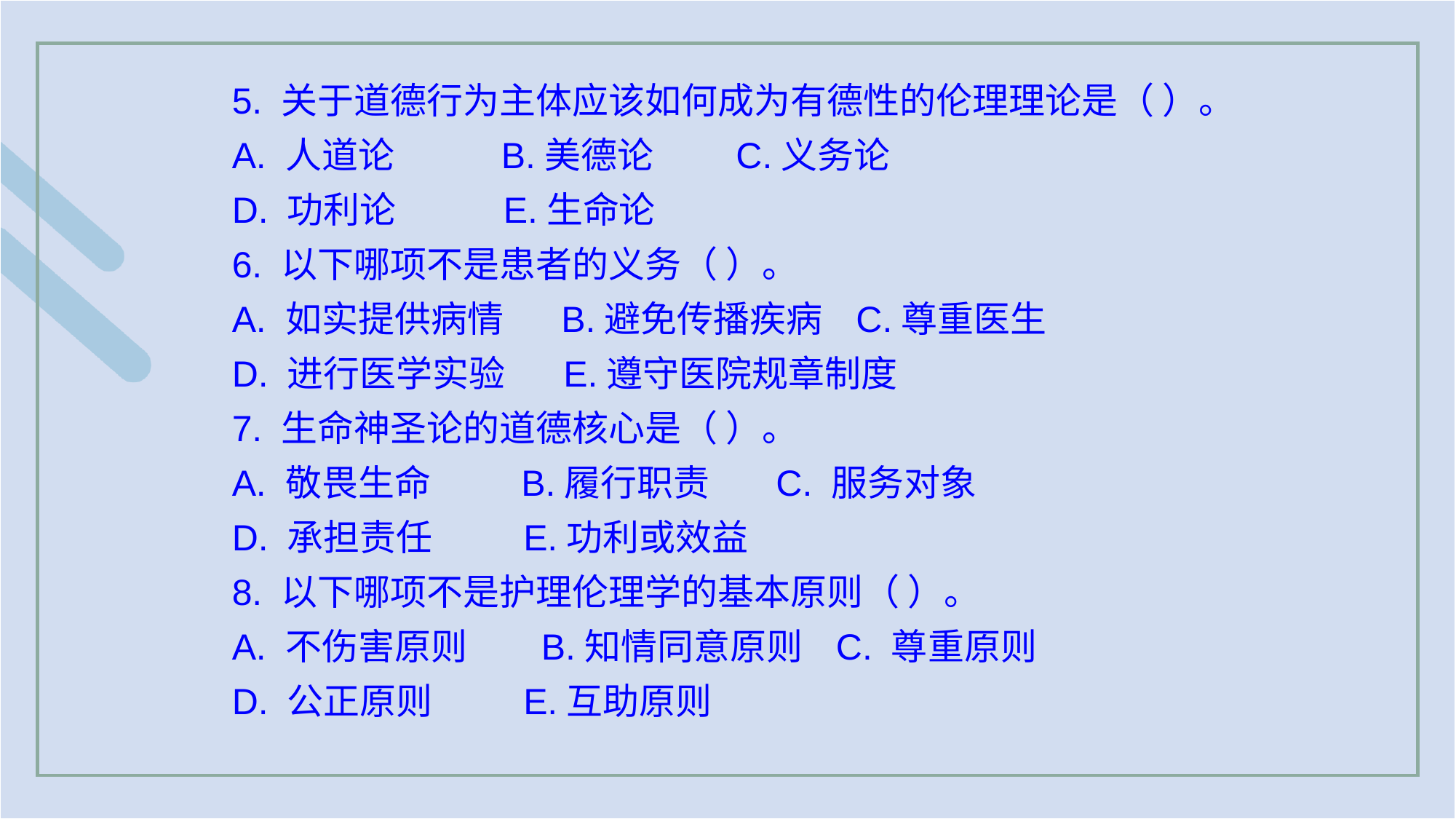

5. 关于道德行为主体应该如何成为有德性的伦理理论是（ ）。
A. 人道论            B.美德论         C.义务论
D. 功利论            E.生命论
6. 以下哪项不是患者的义务（ ）。
A. 如实提供病情      B.避免传播疾病   C.尊重医生
D. 进行医学实验      E.遵守医院规章制度
7. 生命神圣论的道德核心是（ ）。
A. 敬畏生命          B.履行职责       C. 服务对象
D. 承担责任          E.功利或效益
8. 以下哪项不是护理伦理学的基本原则（ ）。
A. 不伤害原则        B.知情同意原则   C. 尊重原则
D. 公正原则          E.互助原则